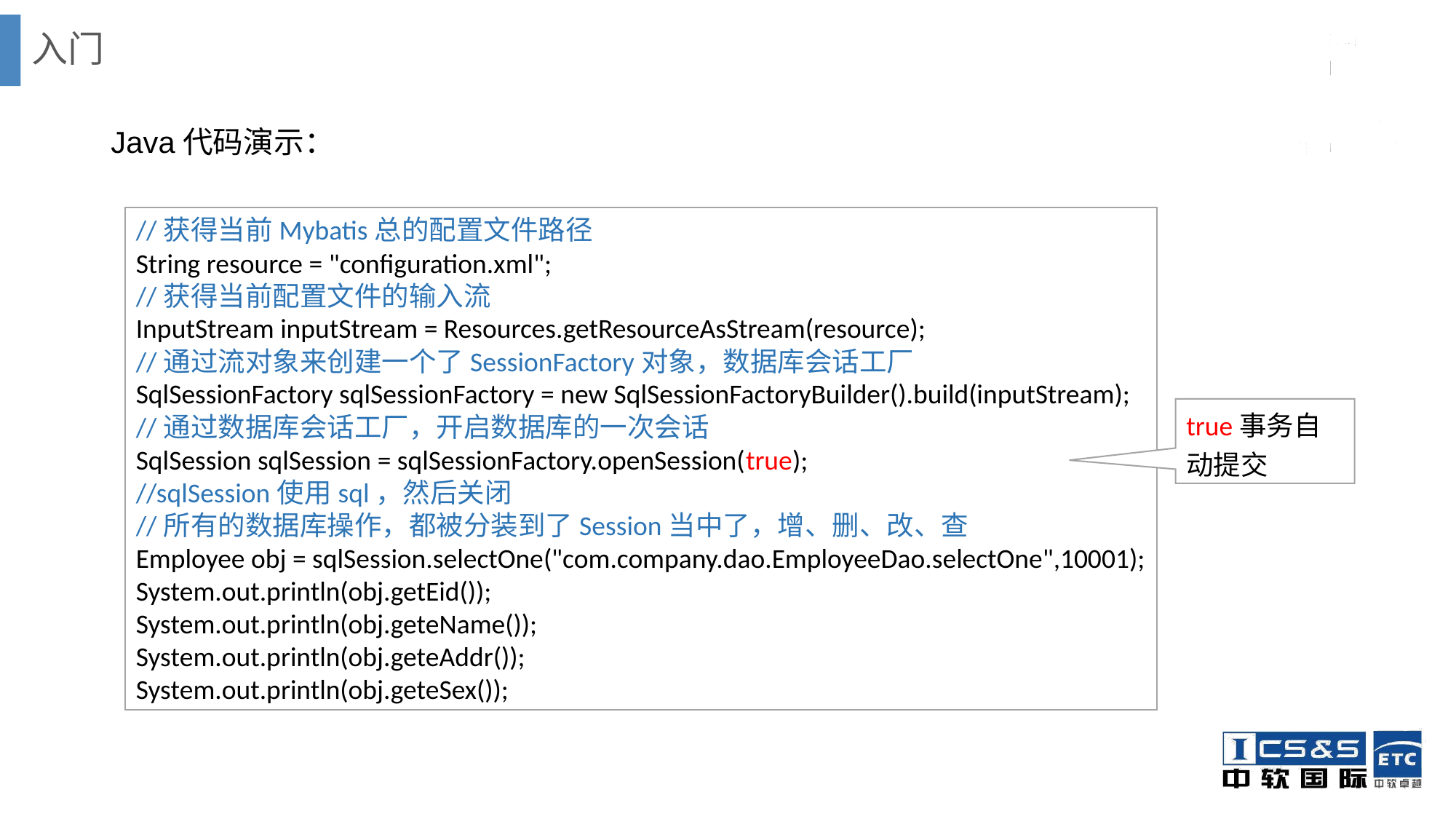

# 入门
Java代码演示：

//获得当前Mybatis总的配置文件路径
String resource = "configuration.xml";
//获得当前配置文件的输入流
InputStream inputStream = Resources.getResourceAsStream(resource);
//通过流对象来创建一个了SessionFactory对象，数据库会话工厂
SqlSessionFactory sqlSessionFactory = new SqlSessionFactoryBuilder().build(inputStream);
//通过数据库会话工厂，开启数据库的一次会话
SqlSession sqlSession = sqlSessionFactory.openSession(true);
//sqlSession使用sql，然后关闭
//所有的数据库操作，都被分装到了Session当中了，增、删、改、查
Employee obj = sqlSession.selectOne("com.company.dao.EmployeeDao.selectOne",10001);
System.out.println(obj.getEid());
System.out.println(obj.geteName());
System.out.println(obj.geteAddr());
System.out.println(obj.geteSex());
true事务自动提交